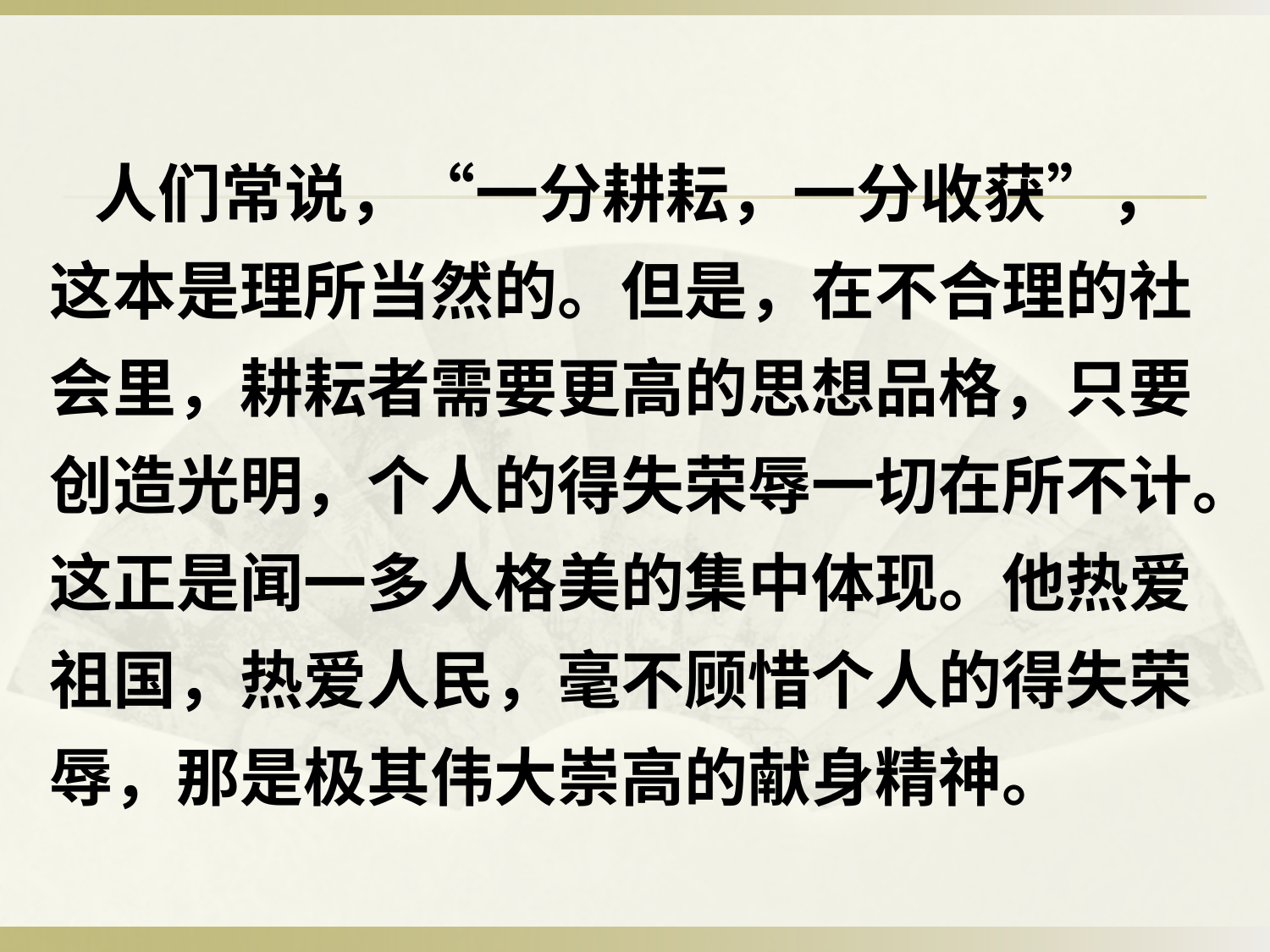

人们常说，“一分耕耘，一分收获”，这本是理所当然的。但是，在不合理的社会里，耕耘者需要更高的思想品格，只要创造光明，个人的得失荣辱一切在所不计。这正是闻一多人格美的集中体现。他热爱祖国，热爱人民，毫不顾惜个人的得失荣辱，那是极其伟大崇高的献身精神。